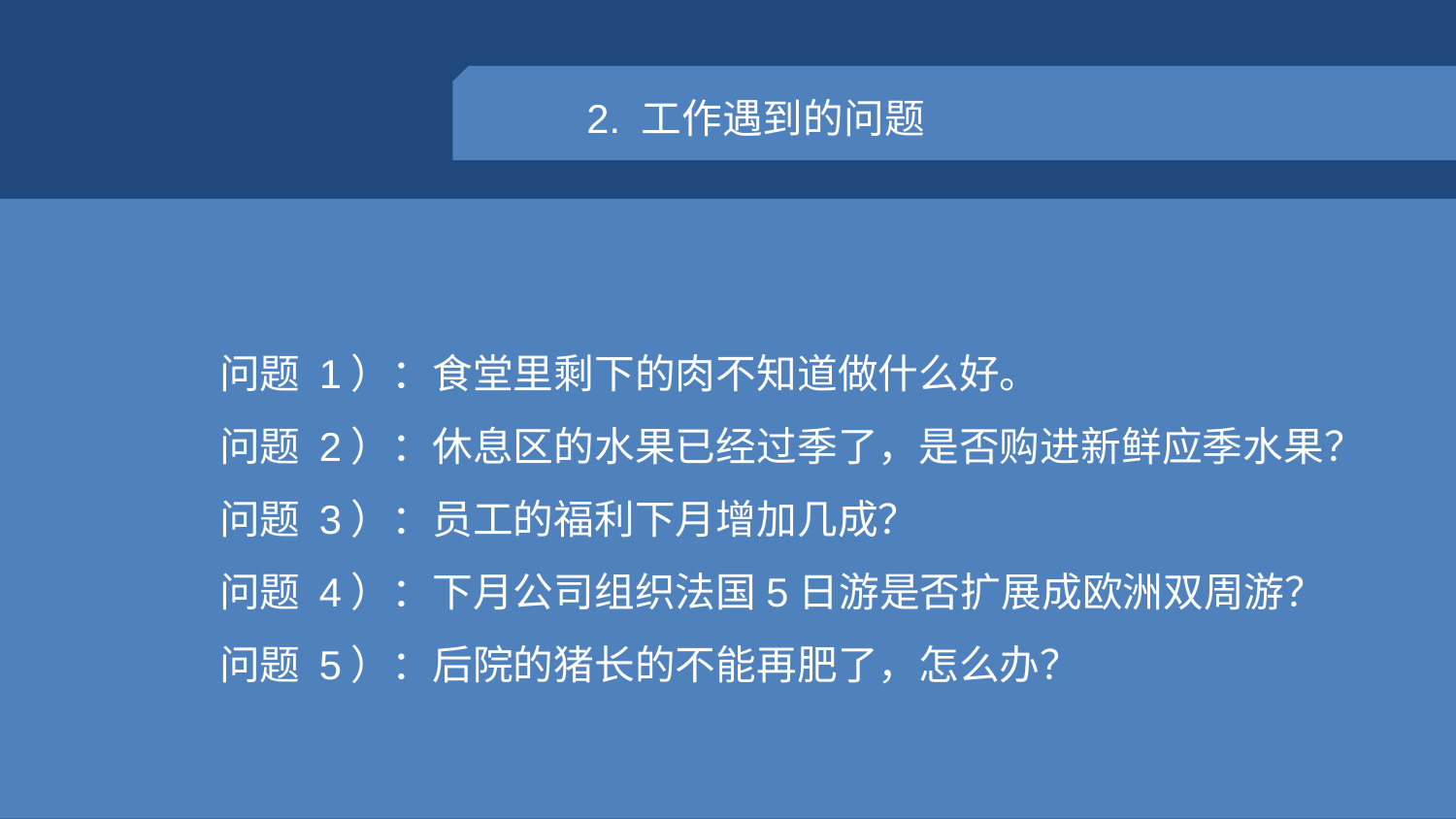

2. 工作遇到的问题

问题 1）：食堂里剩下的肉不知道做什么好。
问题 2）：休息区的水果已经过季了，是否购进新鲜应季水果？
问题 3）：员工的福利下月增加几成？
问题 4）：下月公司组织法国5日游是否扩展成欧洲双周游？
问题 5）：后院的猪长的不能再肥了，怎么办？